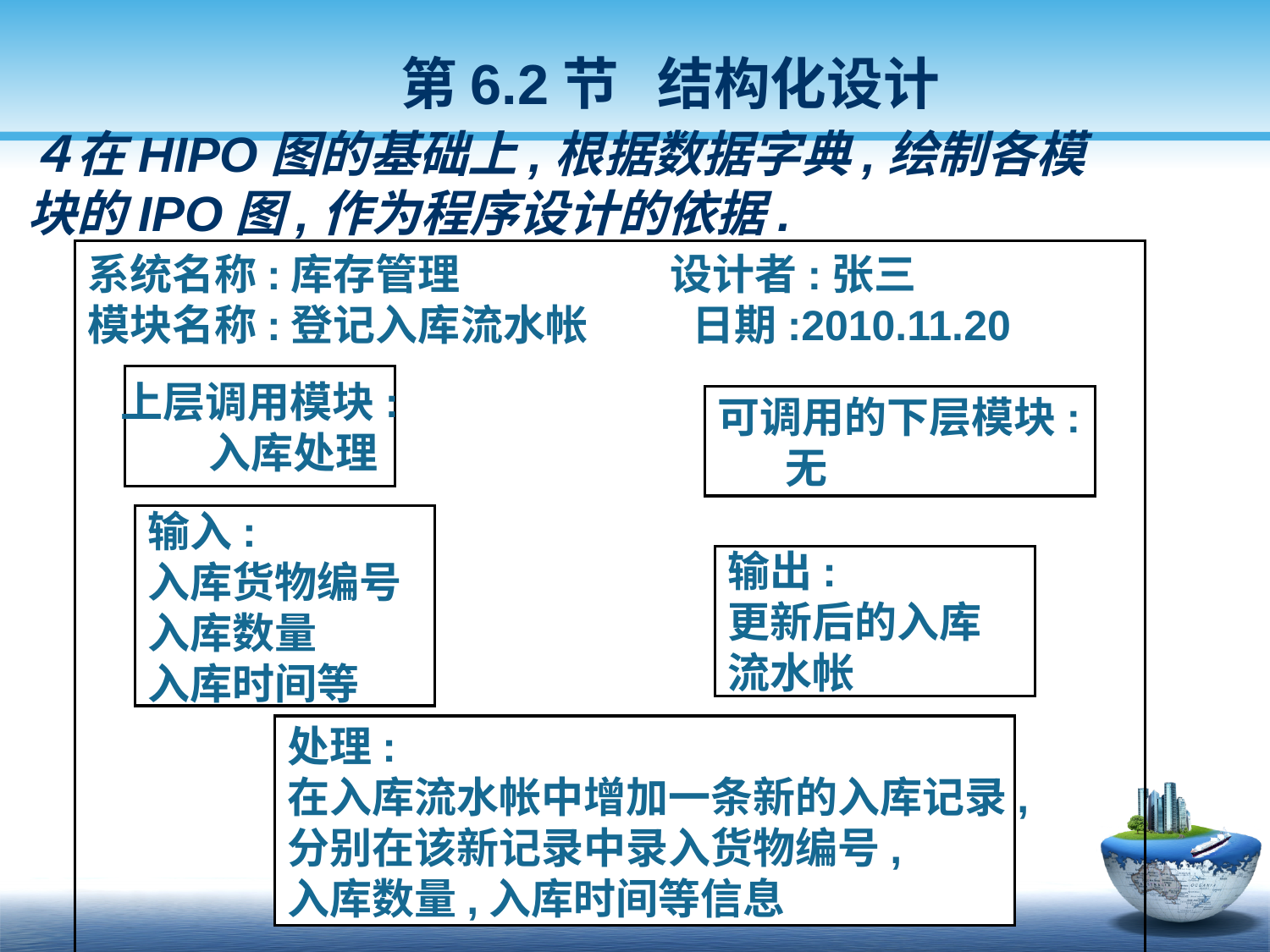

第6.2节   结构化设计
# ４在HIPO图的基础上,根据数据字典,绘制各模块的IPO图,作为程序设计的依据.
系统名称:库存管理                      设计者:张三
模块名称:登记入库流水帐           日期:2010.11.20

上层调用模块:
      入库处理
可调用的下层模块:
      无
输入:
入库货物编号
入库数量
入库时间等
输出:
更新后的入库
流水帐
处理:
在入库流水帐中增加一条新的入库记录,
分别在该新记录中录入货物编号,
入库数量,入库时间等信息